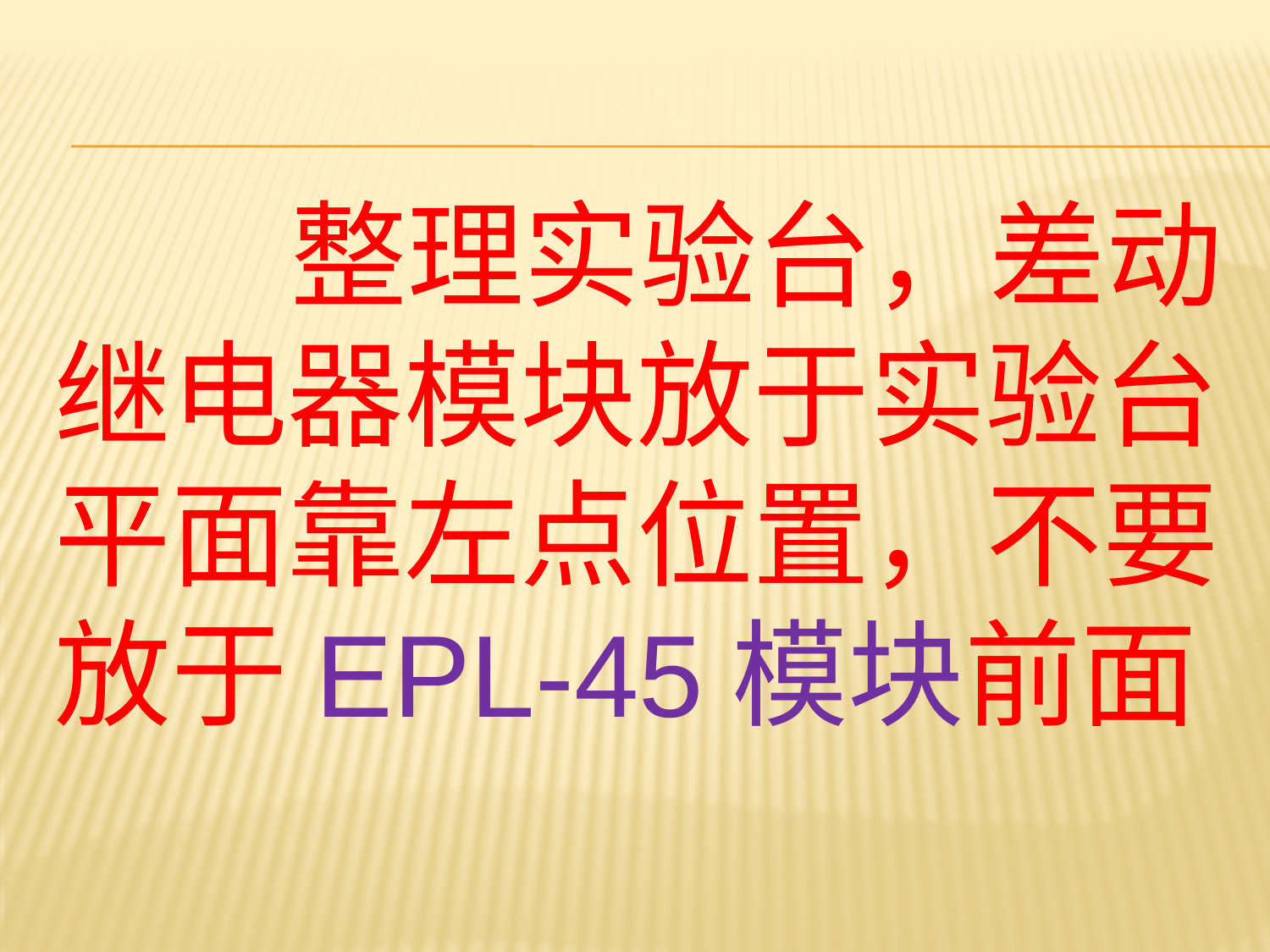

整理实验台，差动继电器模块放于实验台平面靠左点位置，不要放于EPL-45模块前面